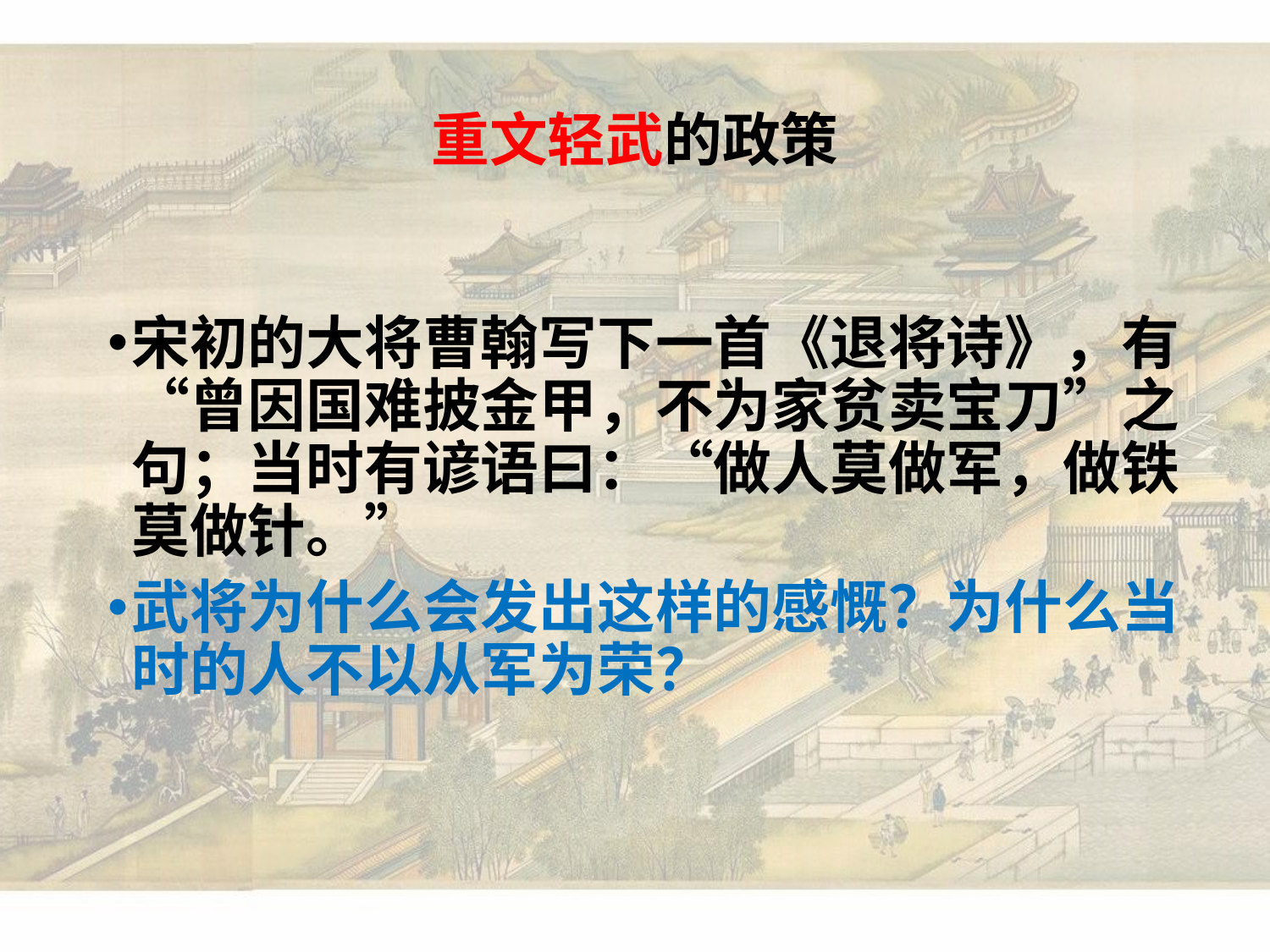

# 重文轻武的政策
宋初的大将曹翰写下一首《退将诗》，有“曾因国难披金甲，不为家贫卖宝刀”之句；当时有谚语曰：“做人莫做军，做铁莫做针。”
武将为什么会发出这样的感慨？为什么当时的人不以从军为荣？